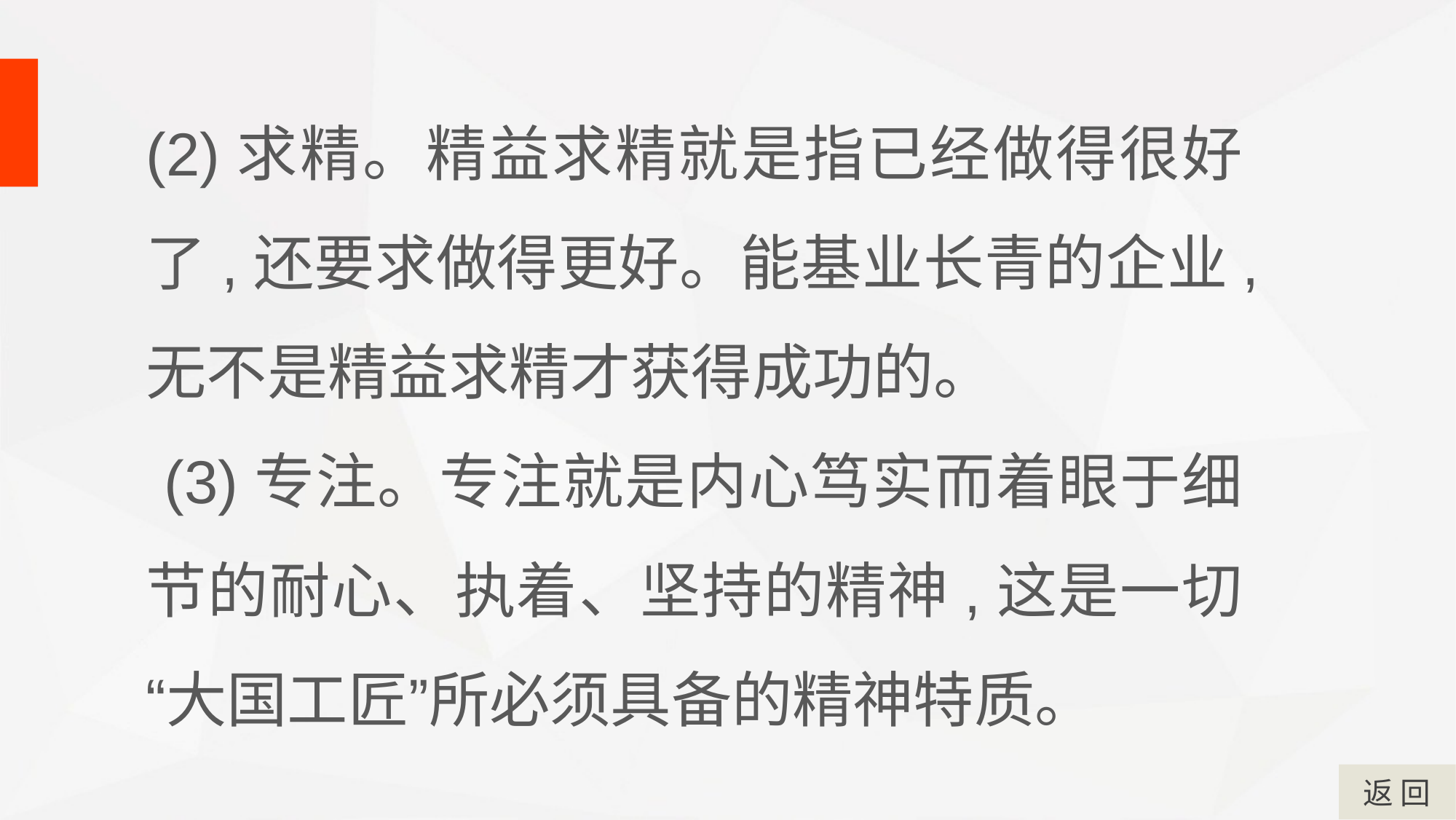

(2)求精。精益求精就是指已经做得很好了,还要求做得更好。能基业长青的企业,无不是精益求精才获得成功的。
 (3)专注。专注就是内心笃实而着眼于细节的耐心、执着、坚持的精神,这是一切“大国工匠”所必须具备的精神特质。
返 回